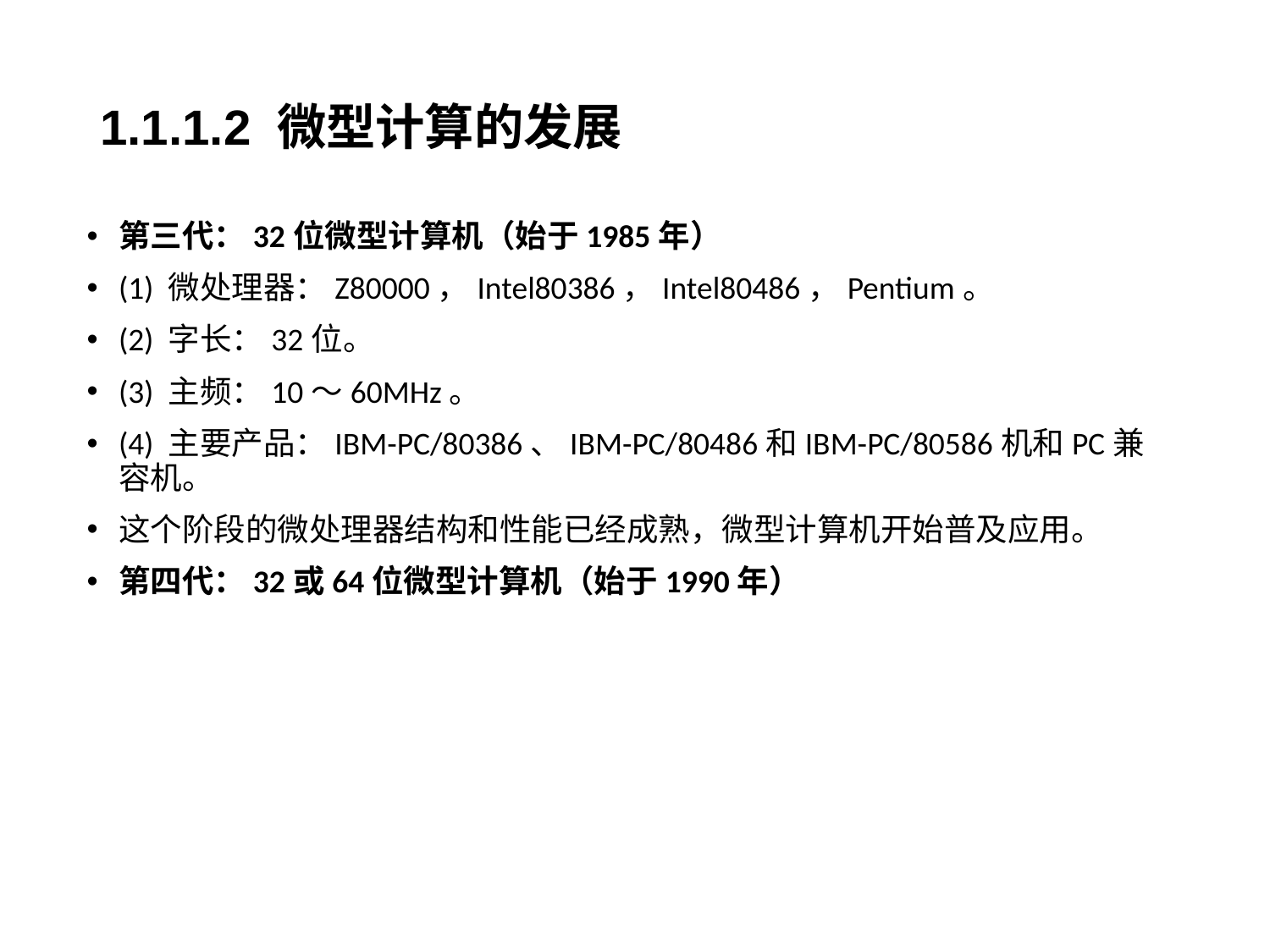

# 1.1.1.2 微型计算的发展
第三代：32位微型计算机（始于1985年）
(1) 微处理器：Z80000，Intel80386，Intel80486，Pentium。
(2) 字长：32位。
(3) 主频：10～60MHz。
(4) 主要产品：IBM-PC/80386、IBM-PC/80486和IBM-PC/80586机和PC兼容机。
这个阶段的微处理器结构和性能已经成熟，微型计算机开始普及应用。
第四代：32或64位微型计算机（始于1990年）